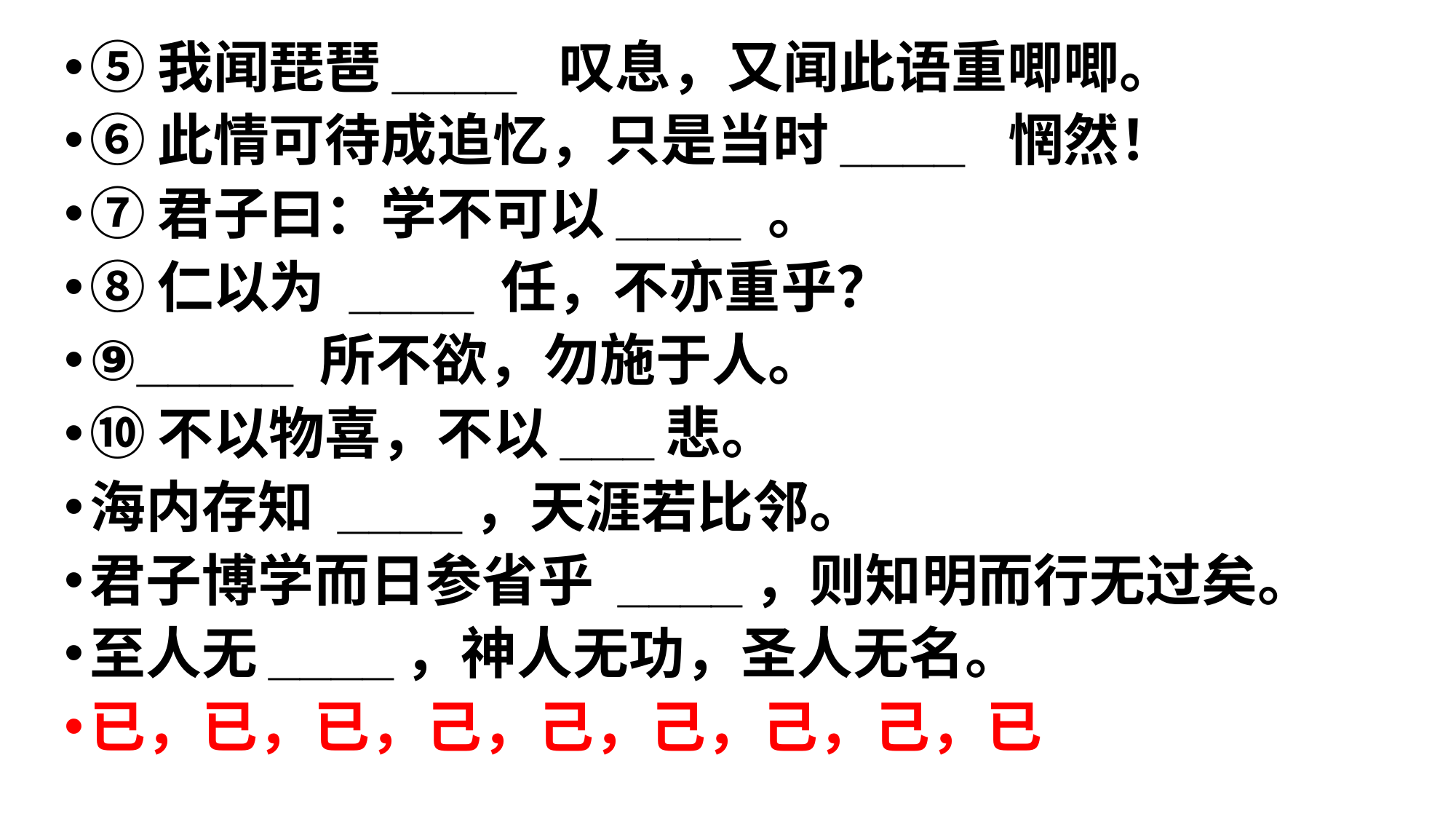

⑤我闻琵琶____  叹息，又闻此语重唧唧。
⑥此情可待成追忆，只是当时____  惘然！
⑦君子曰：学不可以____ 。
⑧仁以为 ____ 任，不亦重乎？
⑨_____ 所不欲，勿施于人。
⑩不以物喜，不以___悲。
海内存知 ____，天涯若比邻。
君子博学而日参省乎 ____，则知明而行无过矣。
至人无____，神人无功，圣人无名。
已，已，已，己，己，己，己，己，已